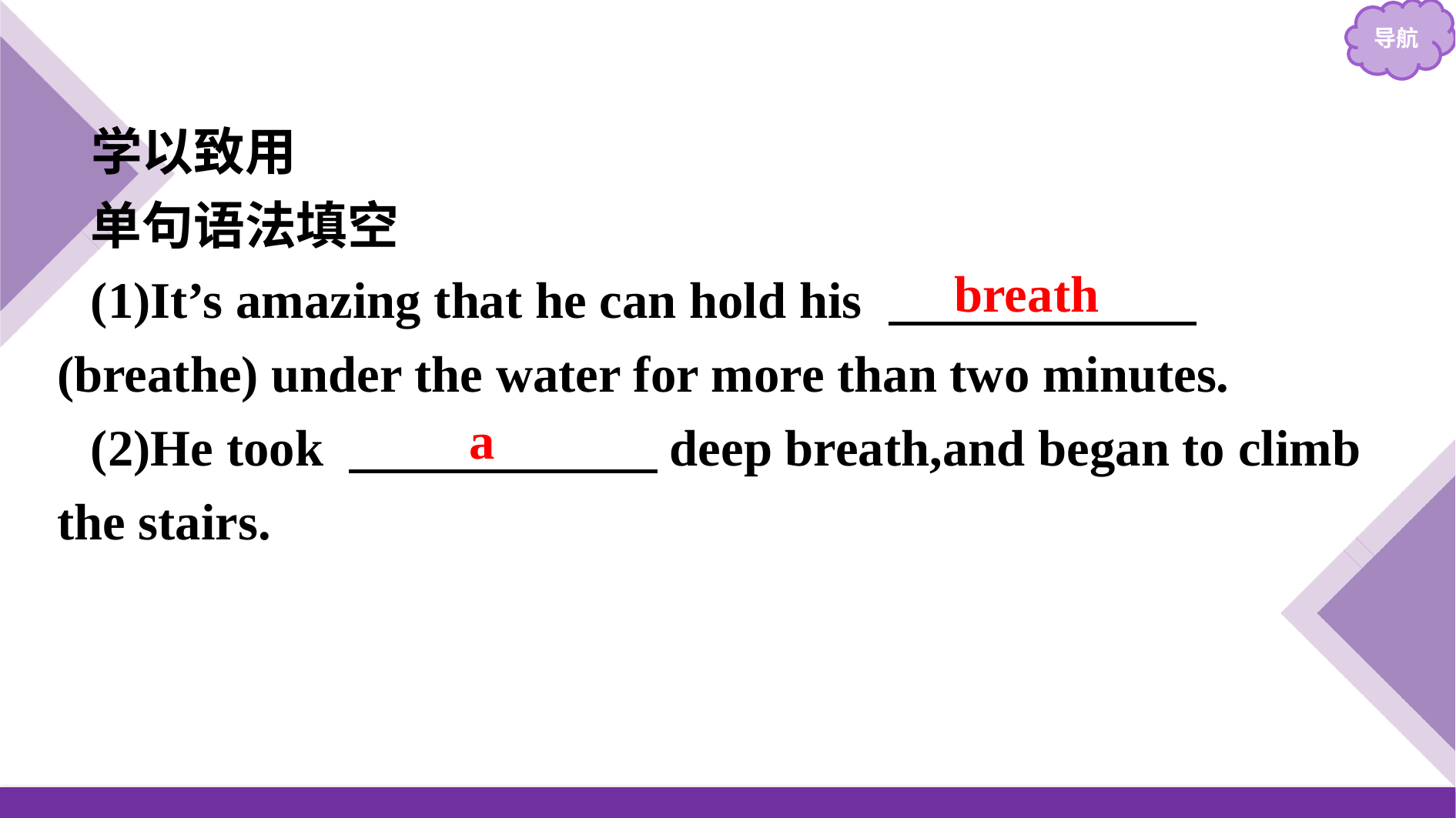

学以致用
单句语法填空
(1)It’s amazing that he can hold his 　　　　　　(breathe) under the water for more than two minutes.
(2)He took 　　　　　　deep breath,and began to climb the stairs.
breath
a